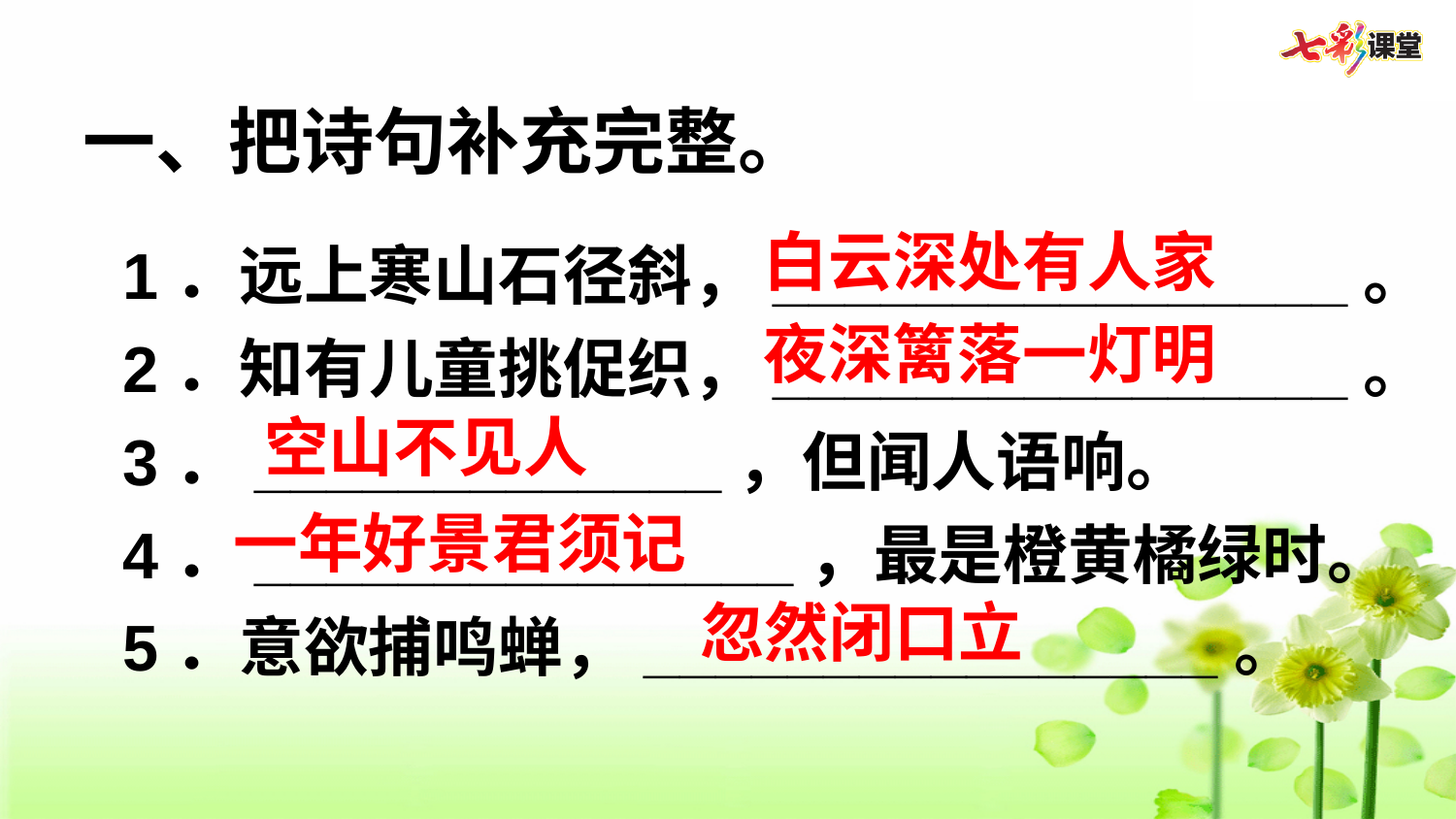

一、把诗句补充完整。
1．远上寒山石径斜，________________。
2．知有儿童挑促织，________________。3．_____________，但闻人语响。
4．_______________，最是橙黄橘绿时。
5．意欲捕鸣蝉，________________。
白云深处有人家
夜深篱落一灯明
空山不见人
一年好景君须记
忽然闭口立